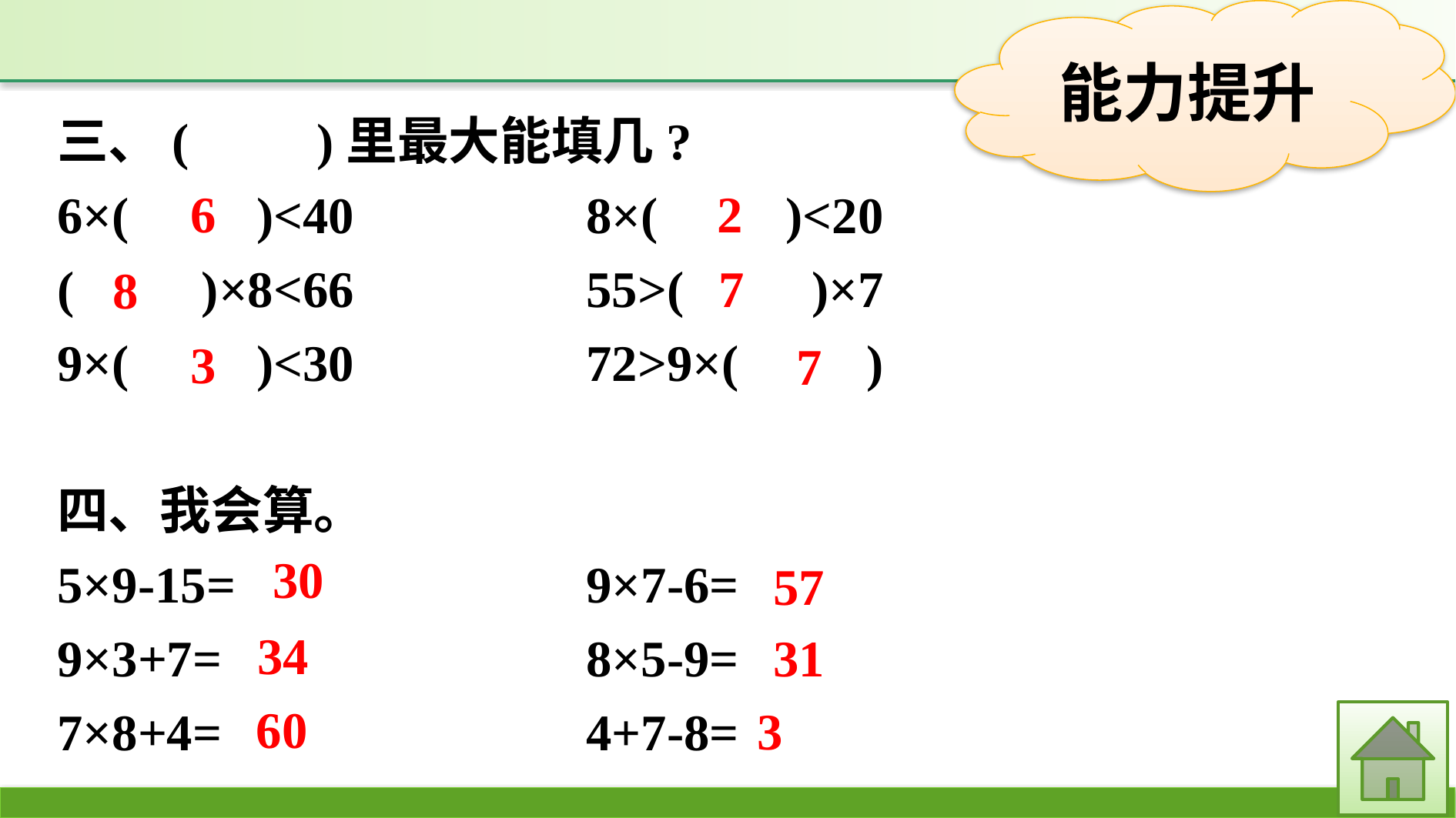

三、(　　)里最大能填几?
6×(　　)<40　　	8×(　　)<20
(　　)×8<66		55>(　　)×7
9×(　　)<30		72>9×(　　)

四、我会算。
5×9-15=　　　		9×7-6=
9×3+7=			8×5-9=
7×8+4=			4+7-8=
2
6
7
8
3
7
30
57
34
31
60
3